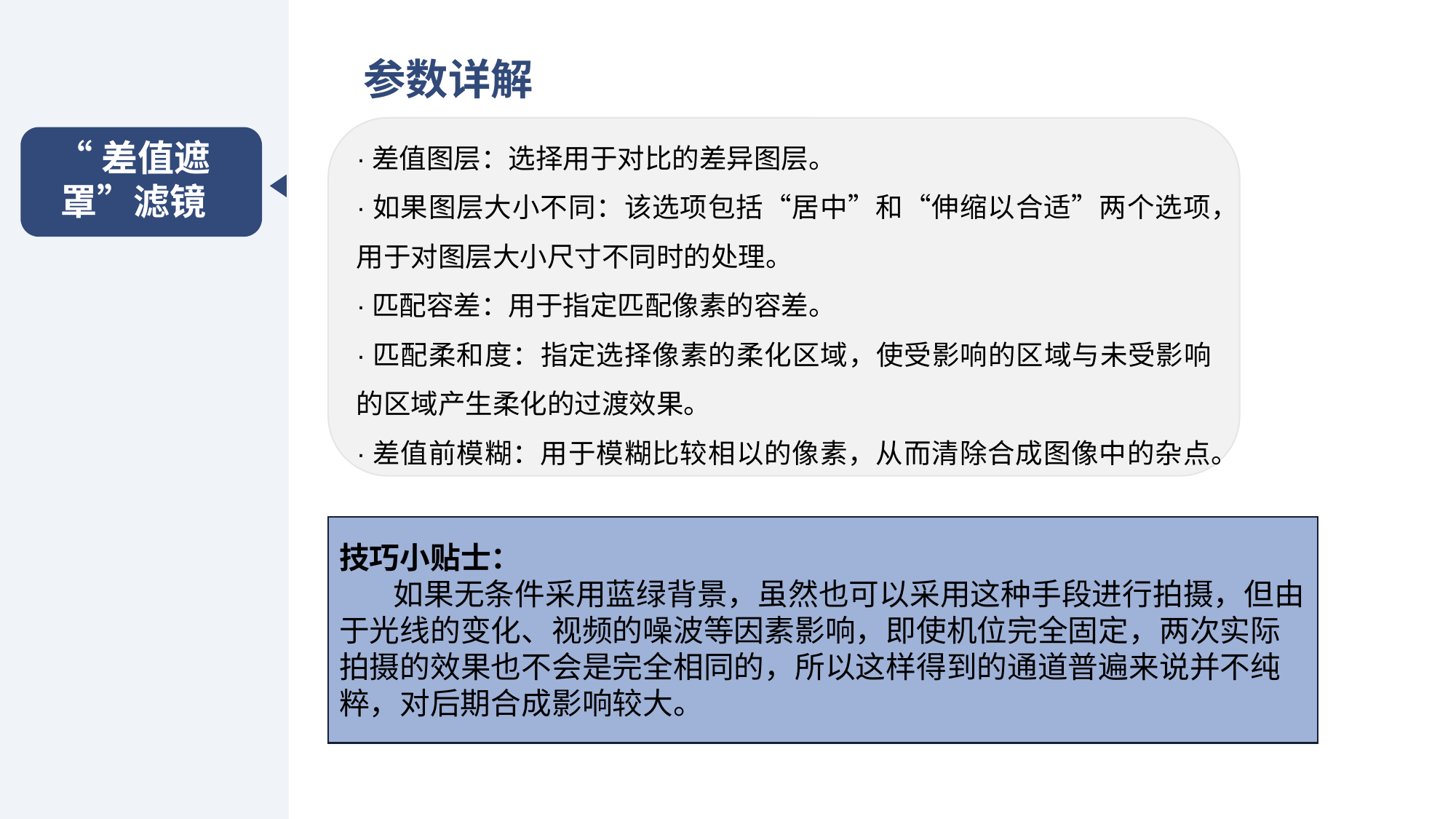

参数详解
·差值图层：选择用于对比的差异图层。
·如果图层大小不同：该选项包括“居中”和“伸缩以合适”两个选项，用于对图层大小尺寸不同时的处理。
·匹配容差：用于指定匹配像素的容差。
·匹配柔和度：指定选择像素的柔化区域，使受影响的区域与未受影响的区域产生柔化的过渡效果。
·差值前模糊：用于模糊比较相以的像素，从而清除合成图像中的杂点。

“差值遮罩”滤镜

技巧小贴士：
       如果无条件采用蓝绿背景，虽然也可以采用这种手段进行拍摄，但由于光线的变化、视频的噪波等因素影响，即使机位完全固定，两次实际拍摄的效果也不会是完全相同的，所以这样得到的通道普遍来说并不纯粹，对后期合成影响较大。